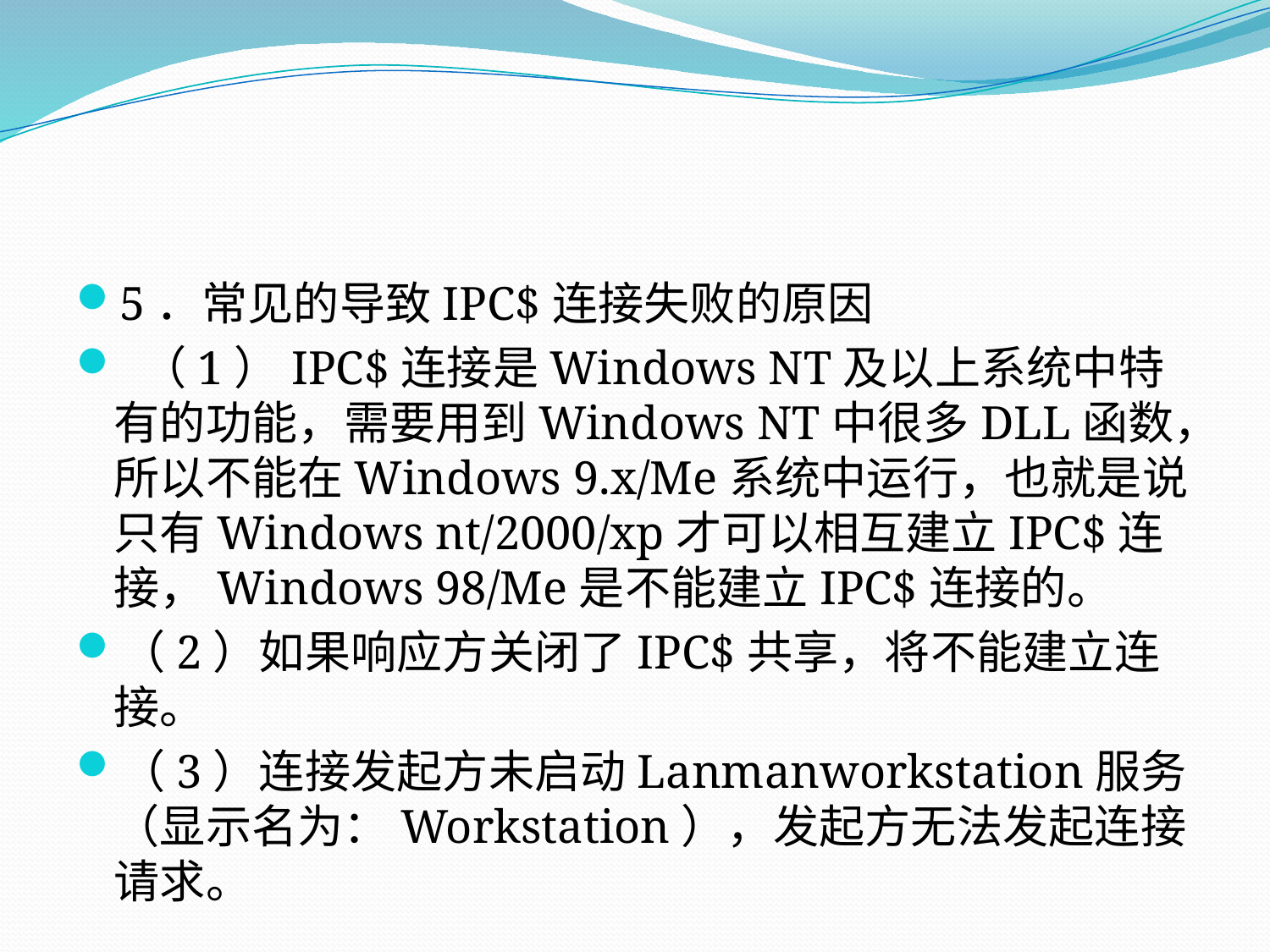

#
5．常见的导致IPC$连接失败的原因
 （1）IPC$连接是Windows NT及以上系统中特有的功能，需要用到Windows NT中很多DLL函数，所以不能在Windows 9.x/Me系统中运行，也就是说只有Windows nt/2000/xp才可以相互建立IPC$连接，Windows 98/Me是不能建立IPC$连接的。
（2）如果响应方关闭了IPC$共享，将不能建立连接。
（3）连接发起方未启动Lanmanworkstation服务（显示名为：Workstation），发起方无法发起连接请求。